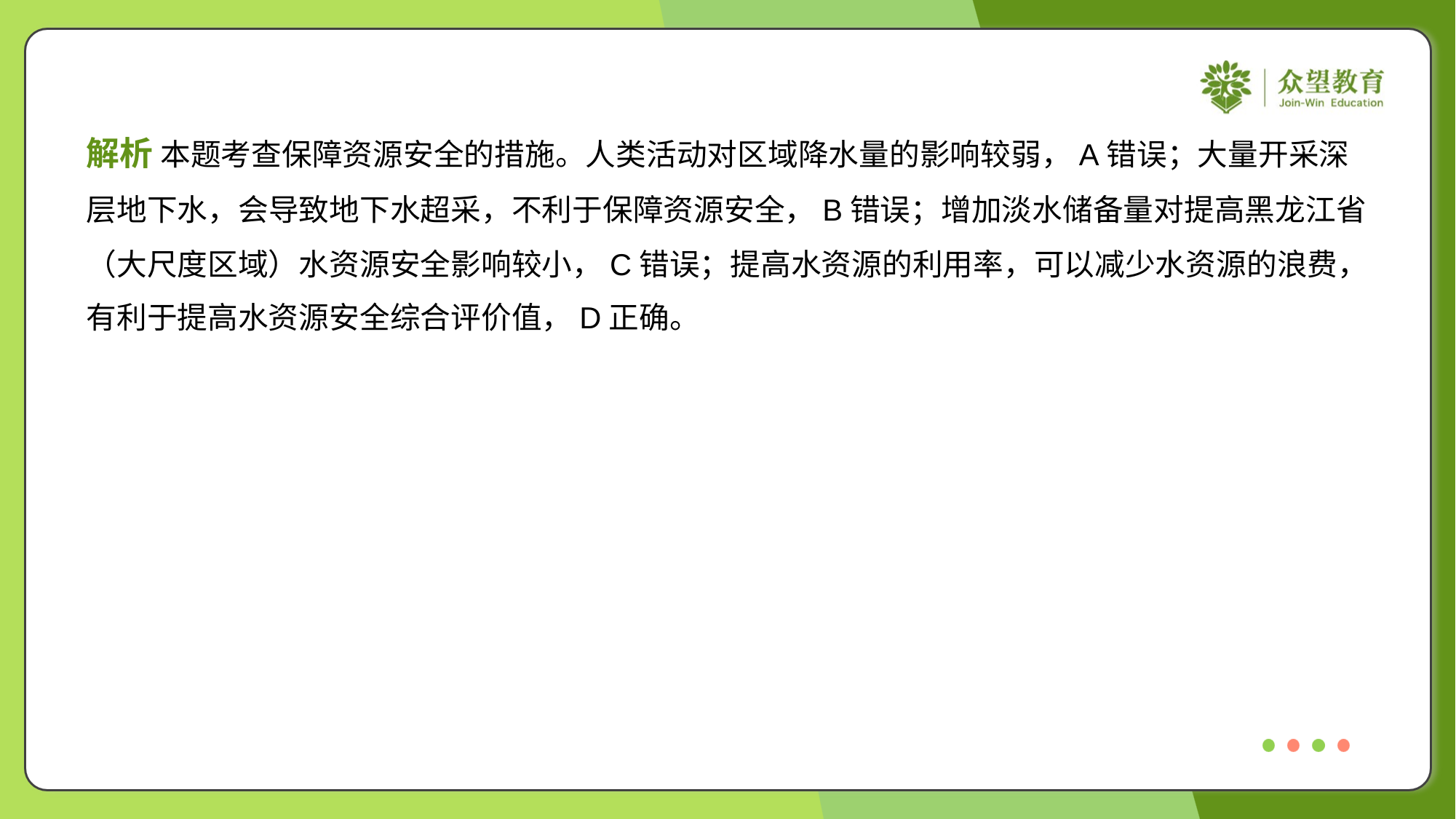

解析 本题考查保障资源安全的措施。人类活动对区域降水量的影响较弱，A错误；大量开采深
层地下水，会导致地下水超采，不利于保障资源安全，B错误；增加淡水储备量对提高黑龙江省
（大尺度区域）水资源安全影响较小，C错误；提高水资源的利用率，可以减少水资源的浪费，
有利于提高水资源安全综合评价值，D正确。